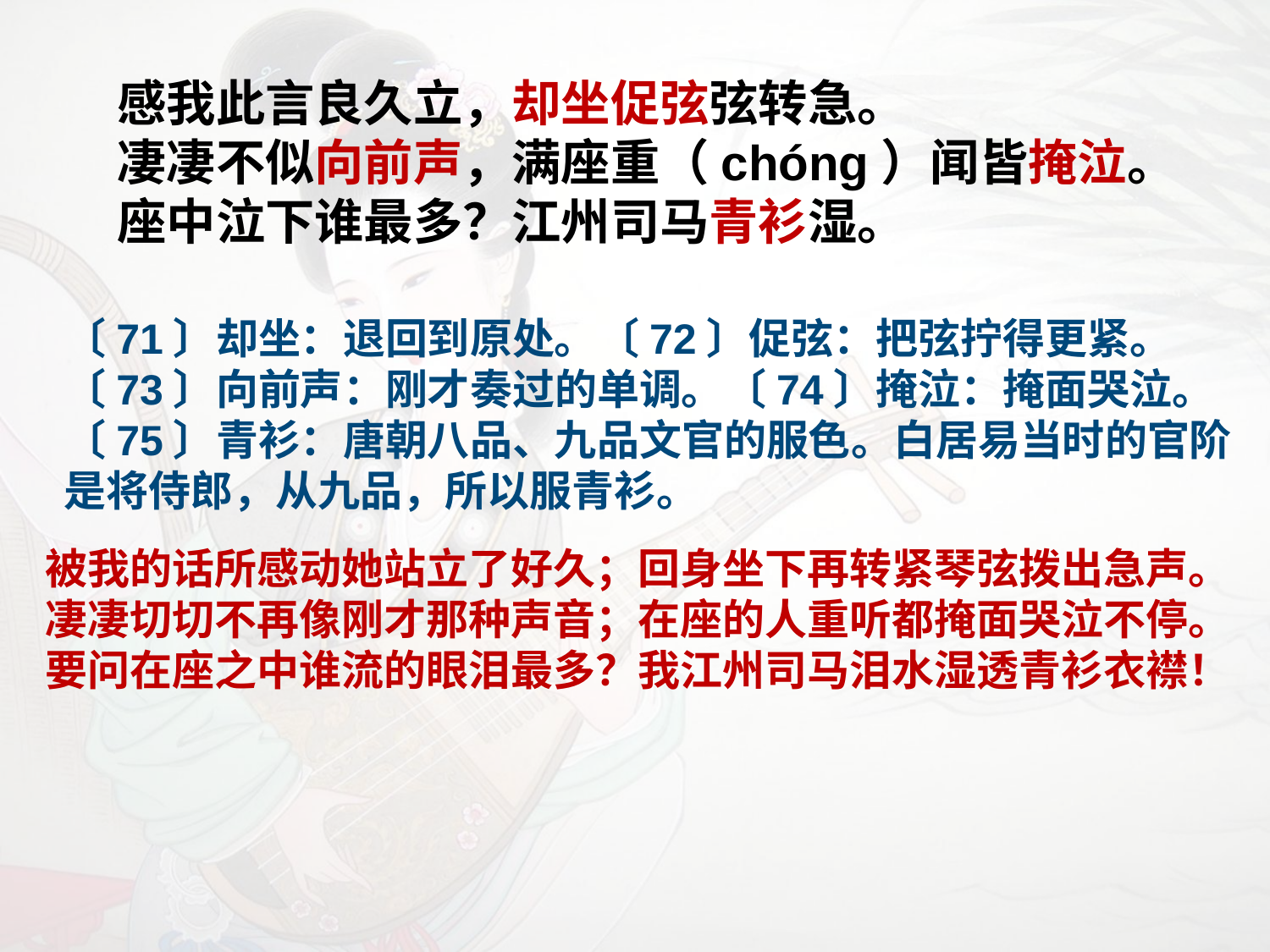

感我此言良久立，却坐促弦弦转急。
凄凄不似向前声，满座重（chóng）闻皆掩泣。
座中泣下谁最多？江州司马青衫湿。
〔71〕却坐：退回到原处。〔72〕促弦：把弦拧得更紧。
〔73〕向前声：刚才奏过的单调。〔74〕掩泣：掩面哭泣。
〔75〕青衫：唐朝八品、九品文官的服色。白居易当时的官阶是将侍郎，从九品，所以服青衫。

被我的话所感动她站立了好久；回身坐下再转紧琴弦拨出急声。凄凄切切不再像刚才那种声音；在座的人重听都掩面哭泣不停。要问在座之中谁流的眼泪最多？我江州司马泪水湿透青衫衣襟！